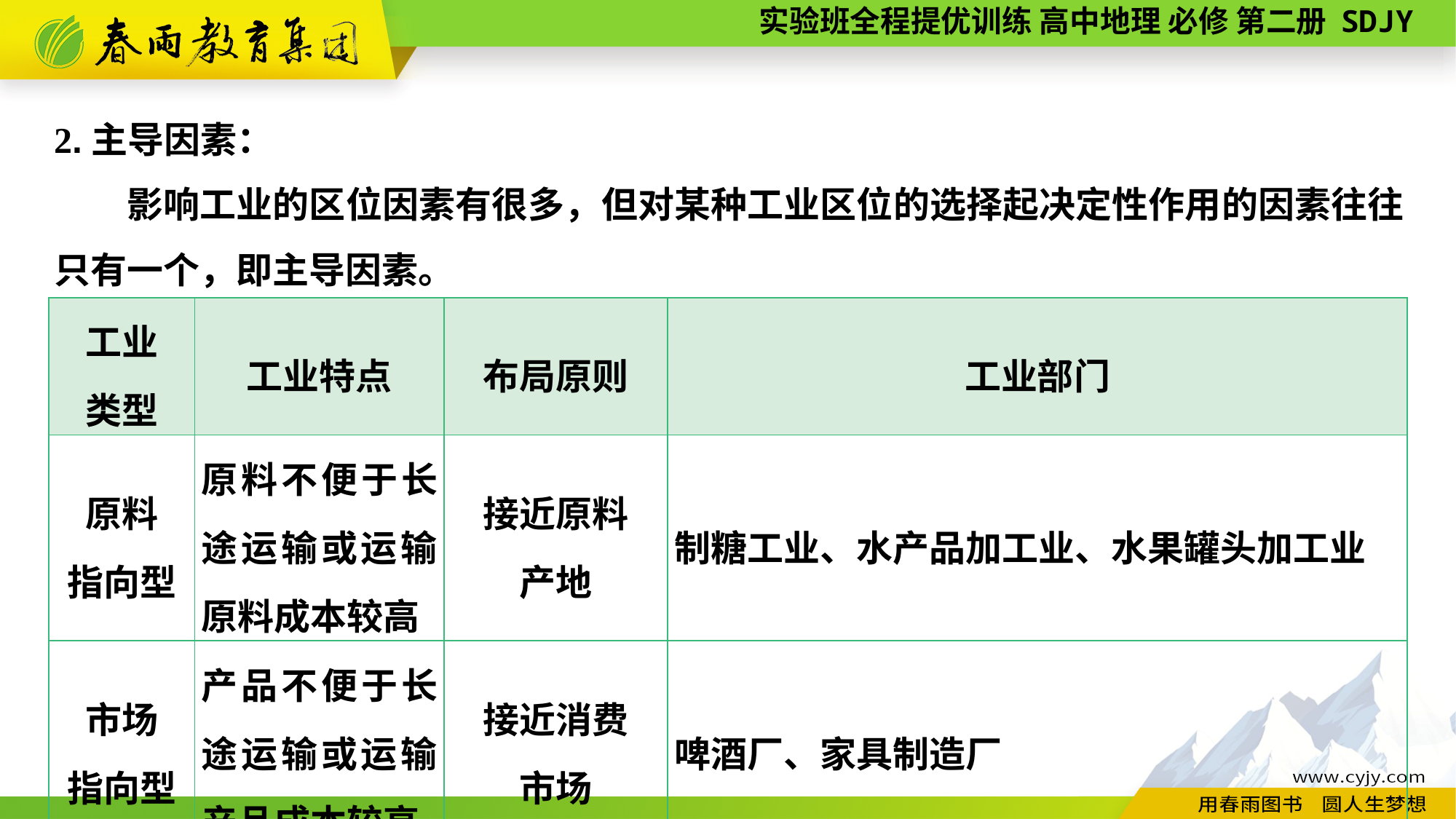

2.主导因素：
影响工业的区位因素有很多，但对某种工业区位的选择起决定性作用的因素往往只有一个，即主导因素。
| 工业 类型 | 工业特点 | 布局原则 | 工业部门 |
| --- | --- | --- | --- |
| 原料 指向型 | 原料不便于长途运输或运输原料成本较高 | 接近原料 产地 | 制糖工业、水产品加工业、水果罐头加工业 |
| 市场 指向型 | 产品不便于长途运输或运输产品成本较高 | 接近消费 市场 | 啤酒厂、家具制造厂 |